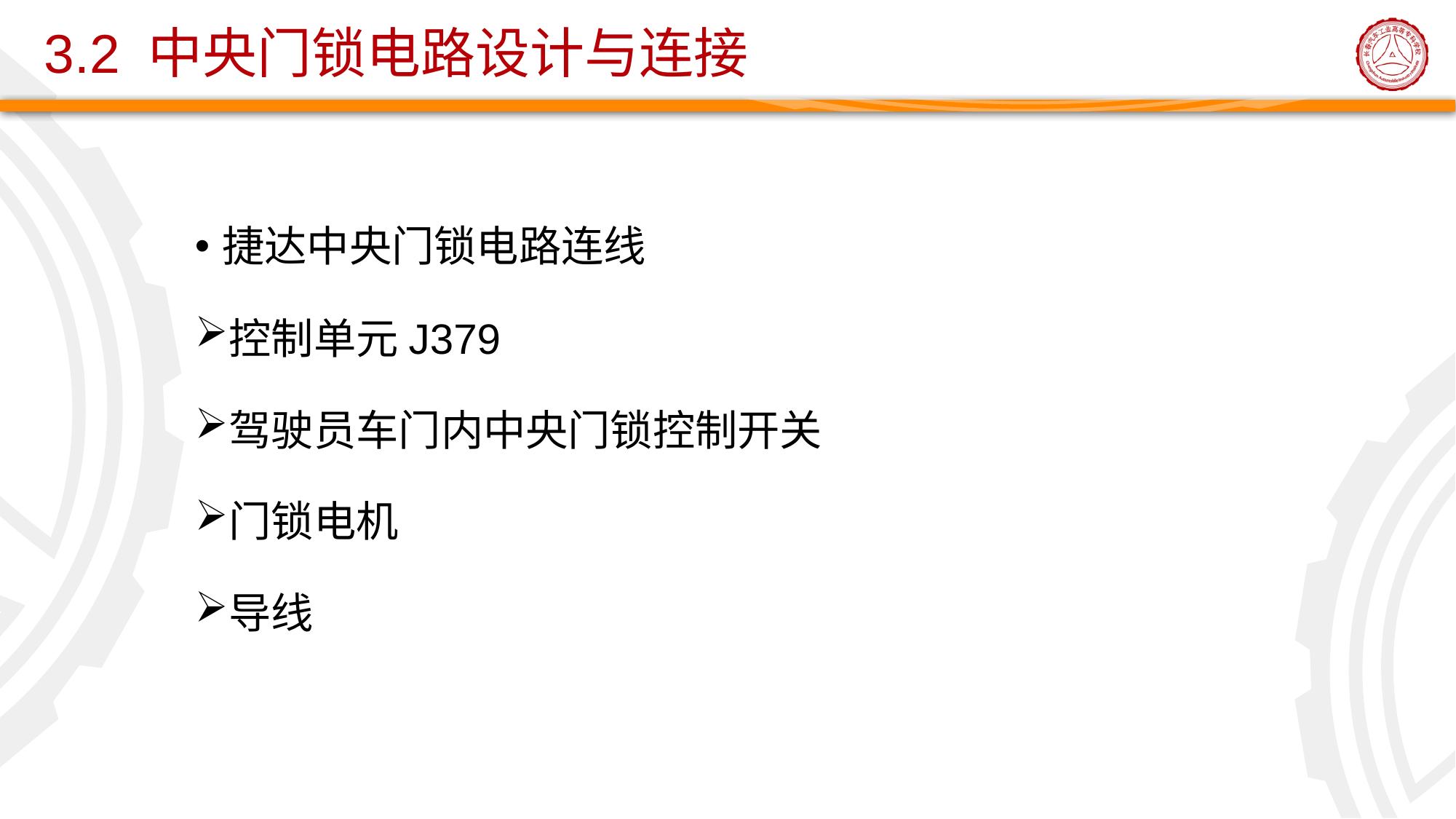

# 3.2 中央门锁电路设计与连接
捷达中央门锁电路连线
控制单元J379
驾驶员车门内中央门锁控制开关
门锁电机
导线